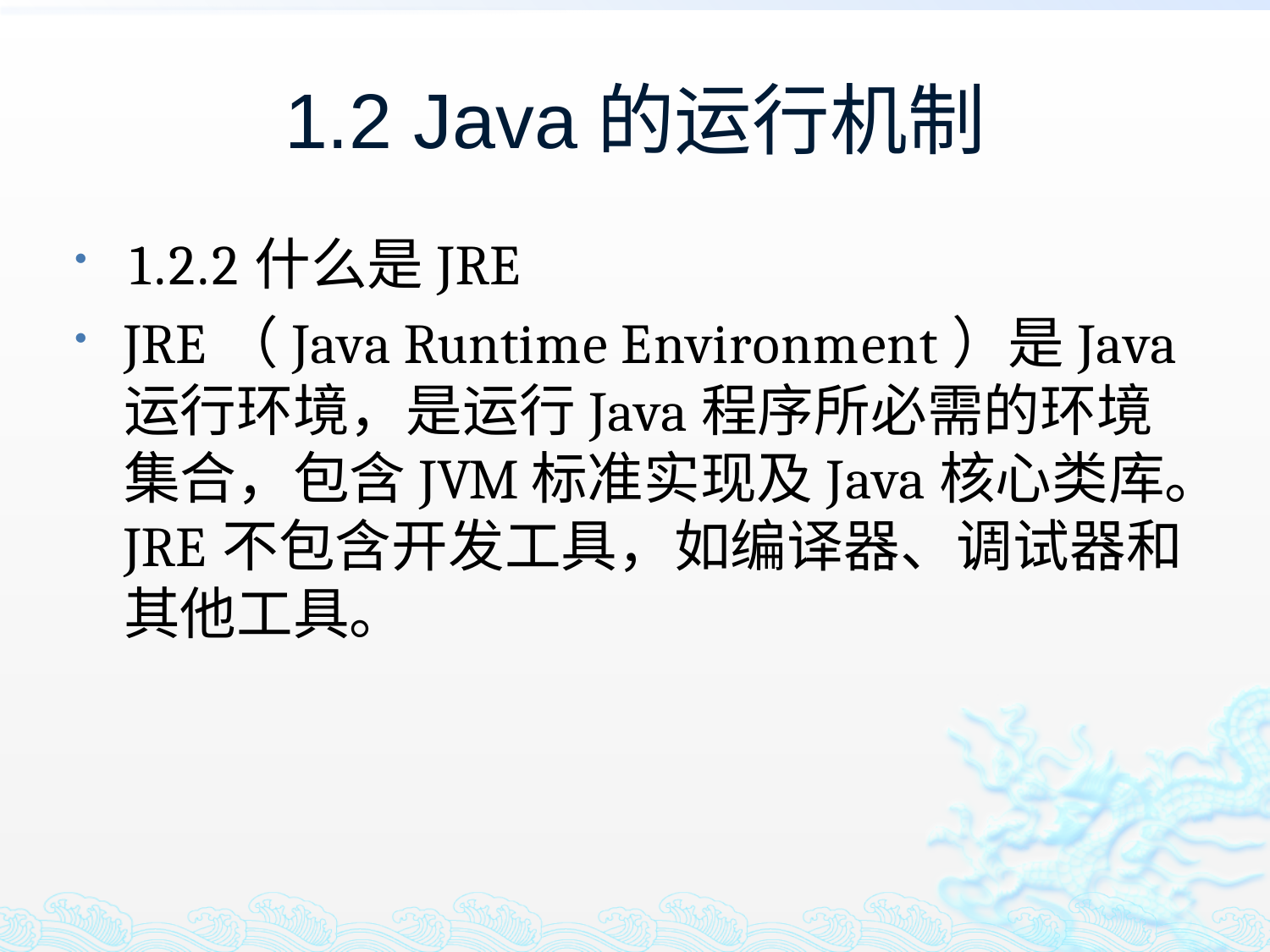

# 1.2 Java的运行机制
1.2.2什么是JRE
JRE（Java Runtime Environment）是Java运行环境，是运行Java程序所必需的环境集合，包含JVM标准实现及Java核心类库。JRE不包含开发工具，如编译器、调试器和其他工具。